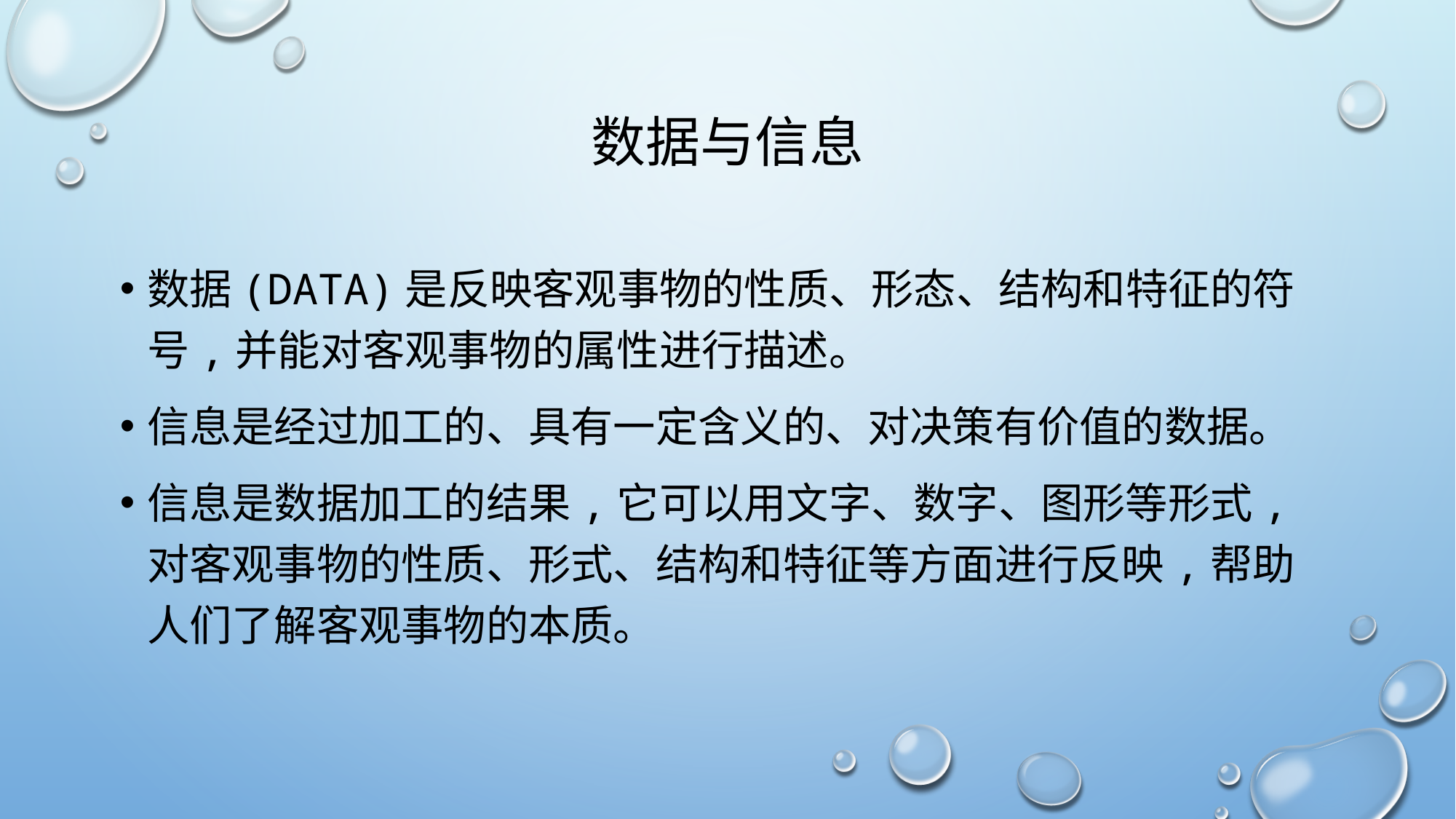

# 数据与信息
数据(data)是反映客观事物的性质、形态、结构和特征的符号,并能对客观事物的属性进行描述。
信息是经过加工的、具有一定含义的、对决策有价值的数据。
信息是数据加工的结果,它可以用文字、数字、图形等形式,对客观事物的性质、形式、结构和特征等方面进行反映,帮助人们了解客观事物的本质。